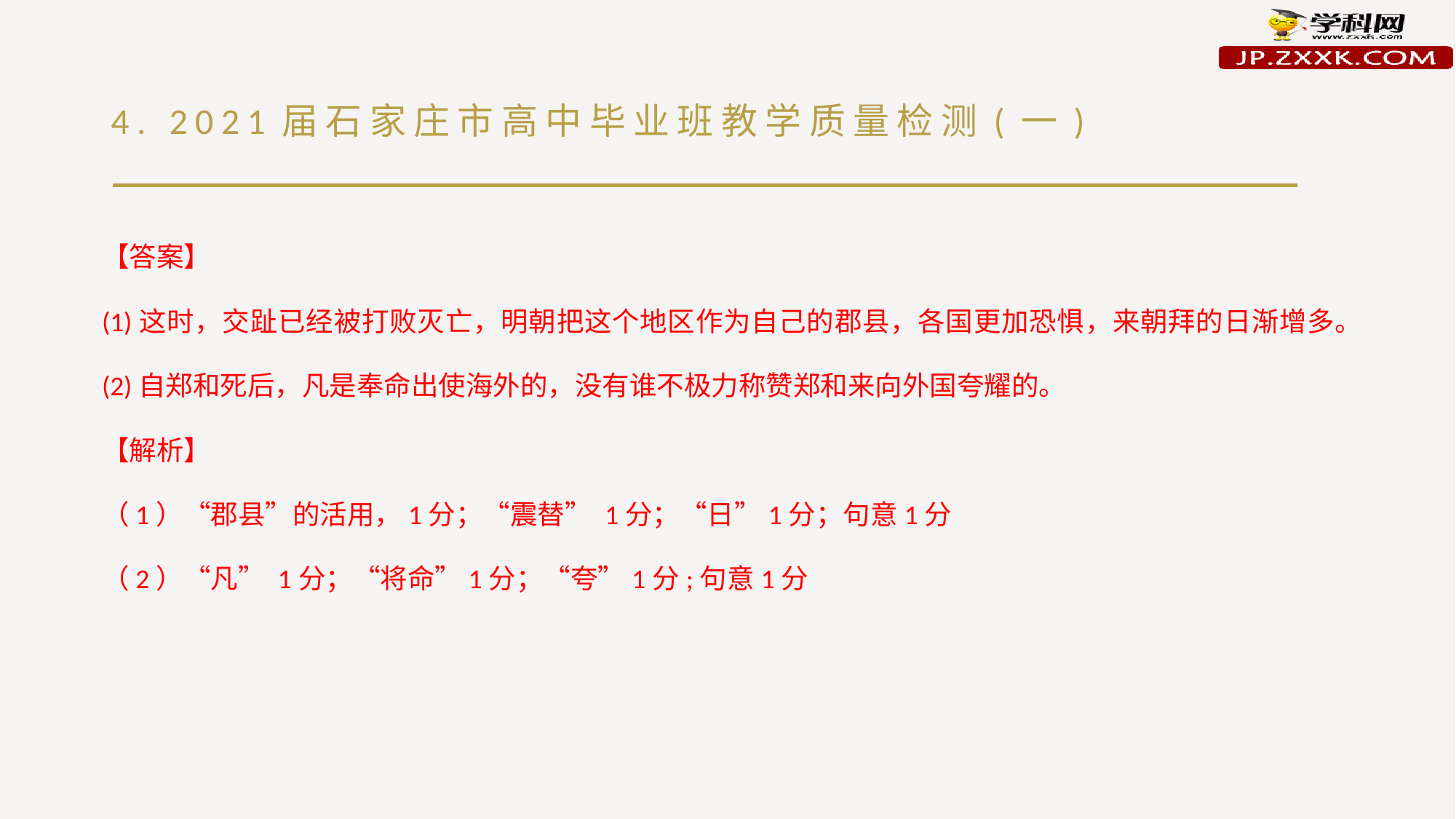

# 4. 2021届石家庄市高中毕业班教学质量检测(一)
【答案】
(1)这时，交趾已经被打败灭亡，明朝把这个地区作为自己的郡县，各国更加恐惧，来朝拜的日渐增多。
(2)自郑和死后，凡是奉命出使海外的，没有谁不极力称赞郑和来向外国夸耀的。
【解析】
（1）“郡县”的活用，1分；“震替” 1分；“日”1分；句意1分
（2）“凡” 1分；“将命”1分；“夸”1分;句意1分